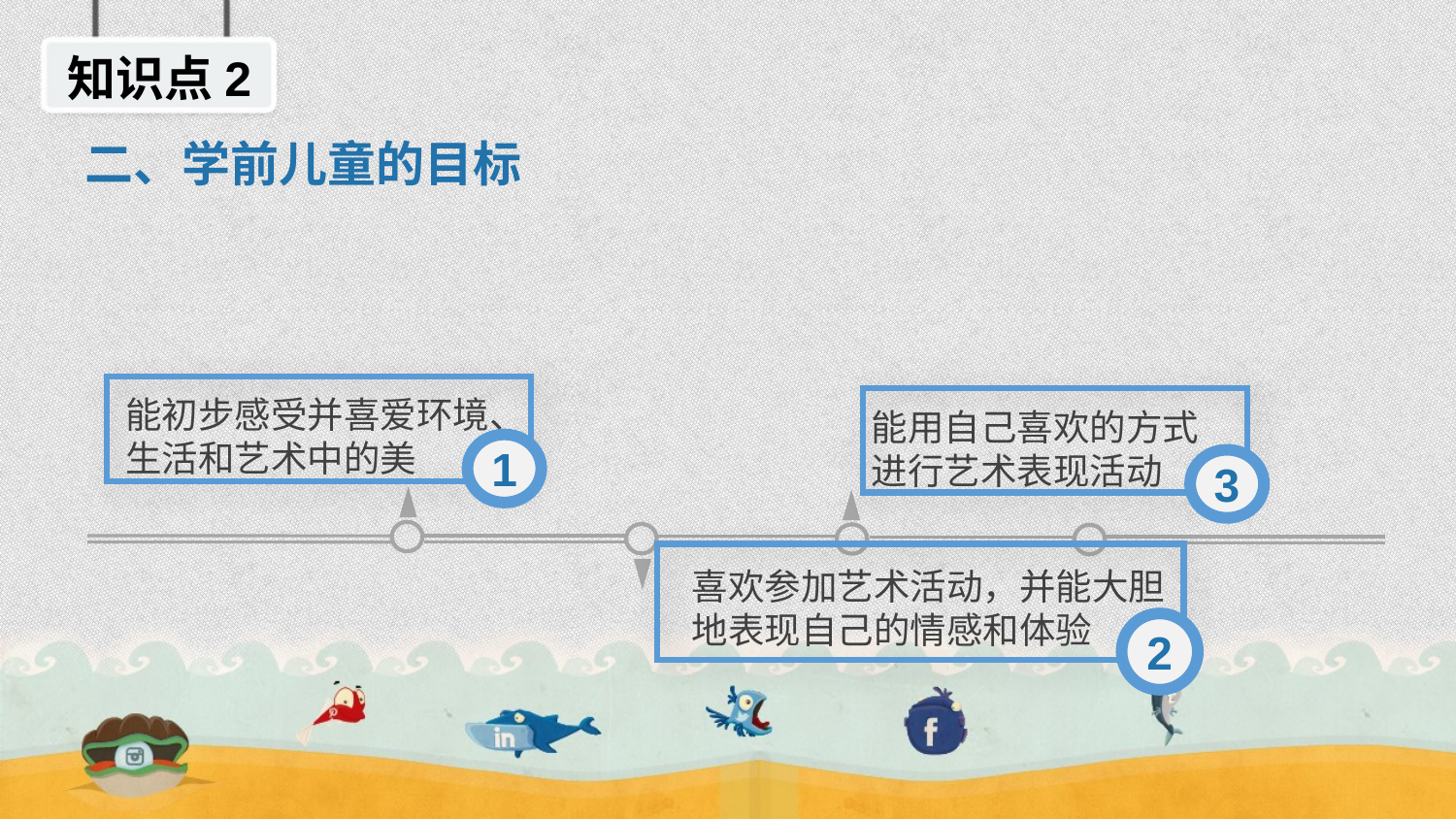

知识点2
二、学前儿童的目标

能初步感受并喜爱环境、
生活和艺术中的美

能用自己喜欢的方式
进行艺术表现活动
1
3

喜欢参加艺术活动，并能大胆
地表现自己的情感和体验

2